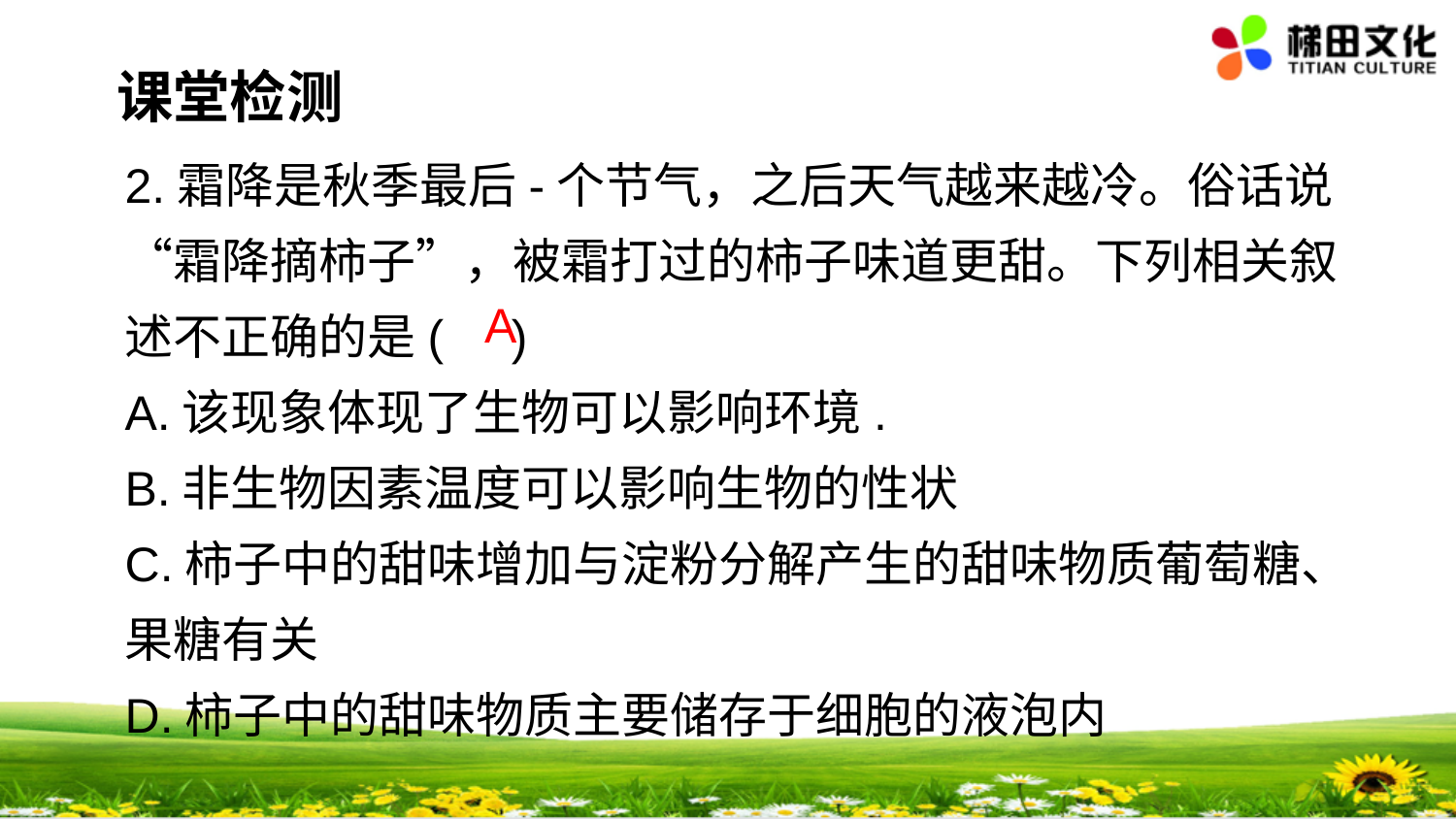

课堂检测
2.霜降是秋季最后-个节气，之后天气越来越冷。俗话说“霜降摘柿子”，被霜打过的柿子味道更甜。下列相关叙述不正确的是(     )
A.该现象体现了生物可以影响环境.
B.非生物因素温度可以影响生物的性状
C.柿子中的甜味增加与淀粉分解产生的甜味物质葡萄糖、果糖有关
D.柿子中的甜味物质主要储存于细胞的液泡内
A